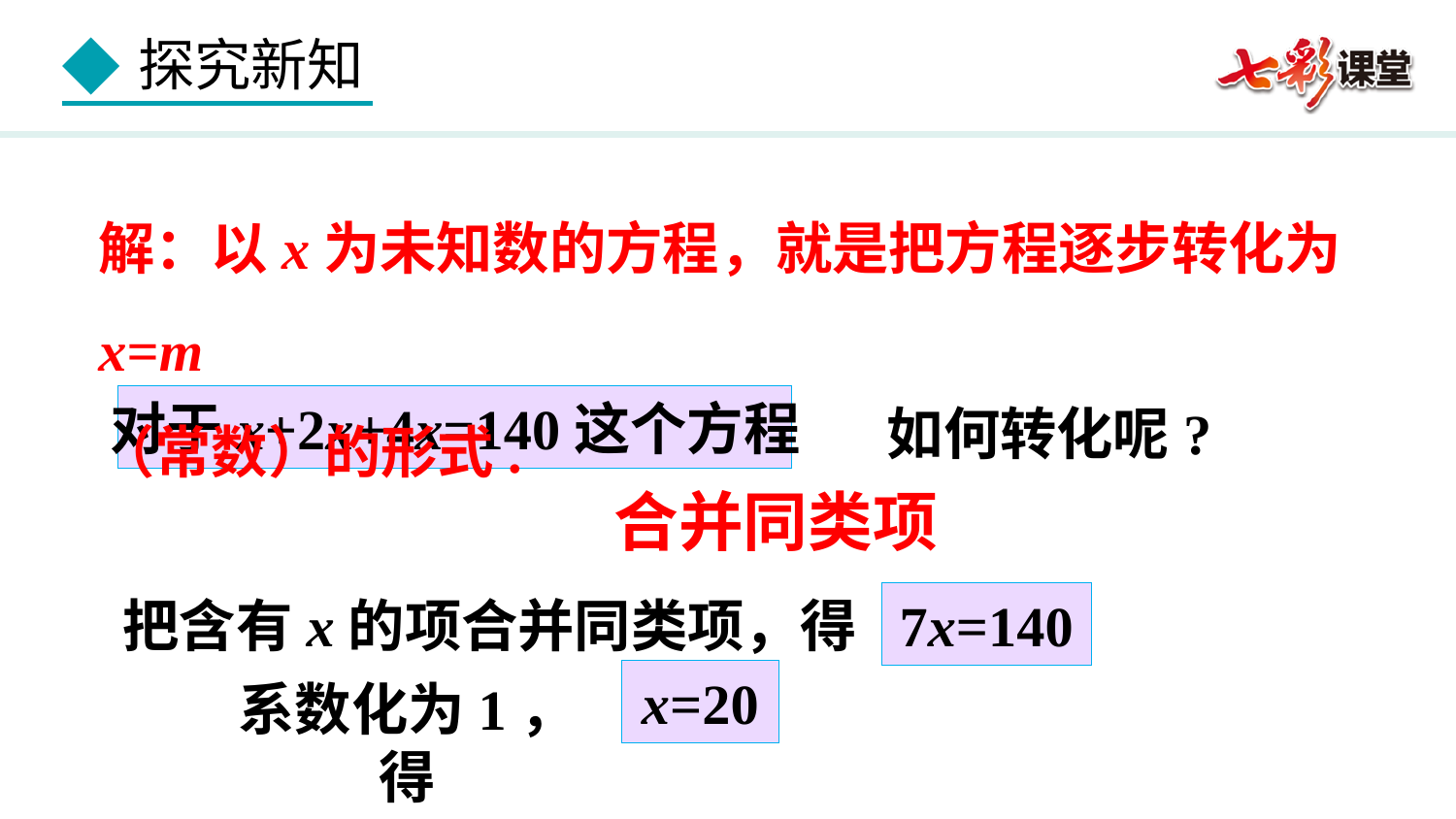

解：以x为未知数的方程，就是把方程逐步转化为x=m
（常数）的形式.
如何转化呢?
对于x+2x+4x=140这个方程
合并同类项
把含有x的项合并同类项，得
7x=140
x=20
系数化为1，得